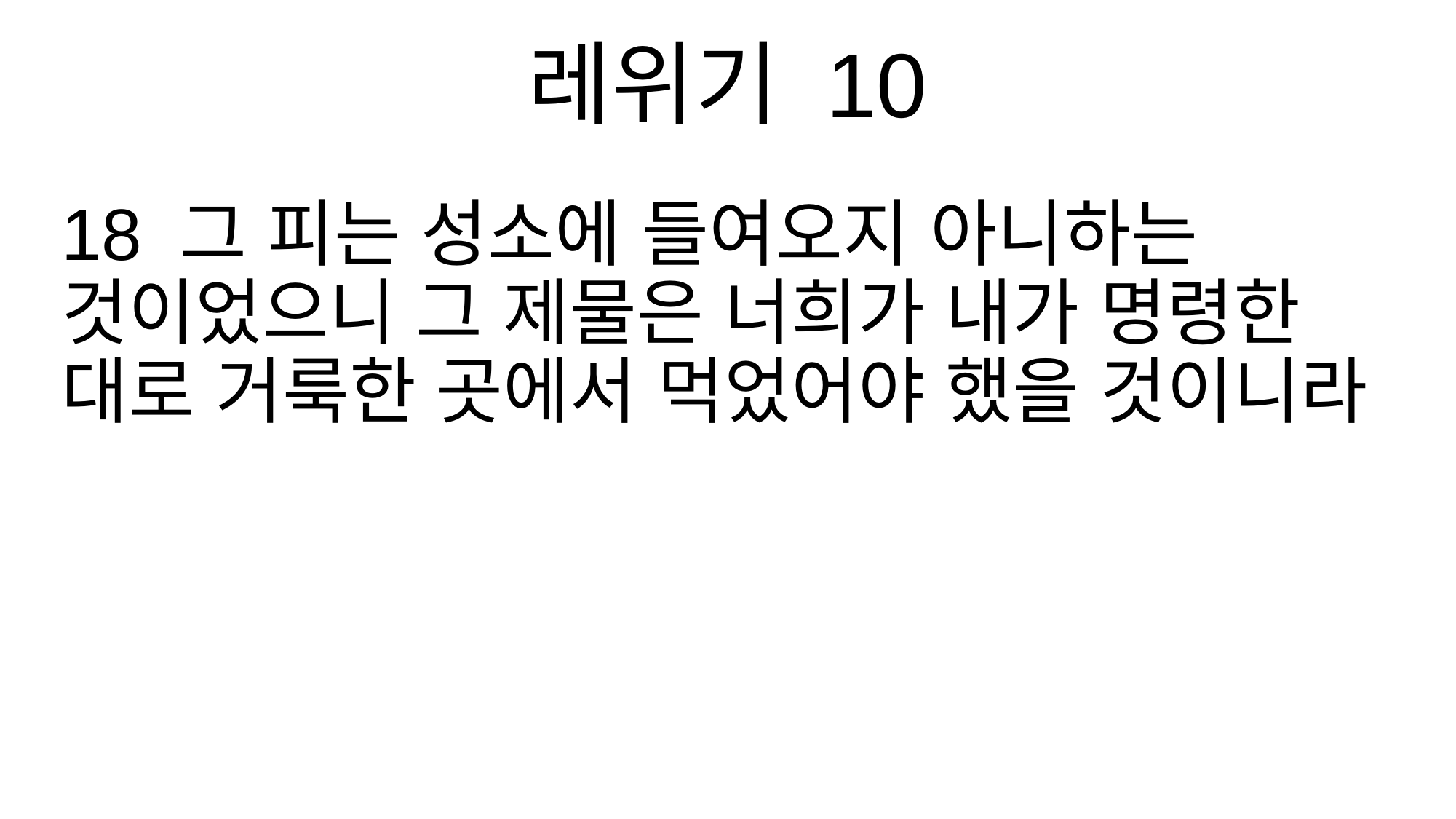

레위기 10
18 그 피는 성소에 들여오지 아니하는 것이었으니 그 제물은 너희가 내가 명령한 대로 거룩한 곳에서 먹었어야 했을 것이니라